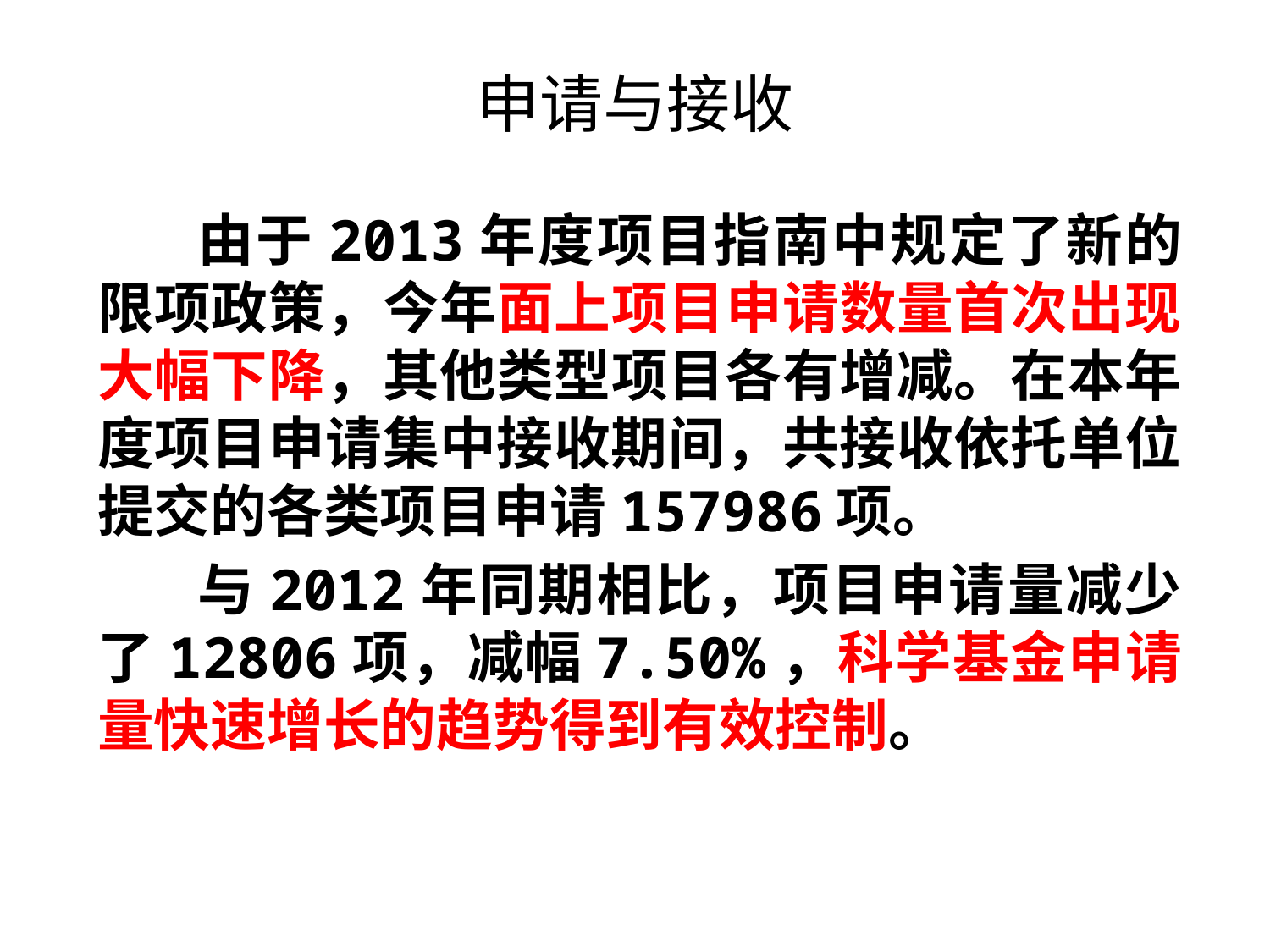

# 申请与接收
由于2013年度项目指南中规定了新的限项政策，今年面上项目申请数量首次出现大幅下降，其他类型项目各有增减。在本年度项目申请集中接收期间，共接收依托单位提交的各类项目申请157986项。
与2012年同期相比，项目申请量减少了12806项，减幅7.50%，科学基金申请量快速增长的趋势得到有效控制。